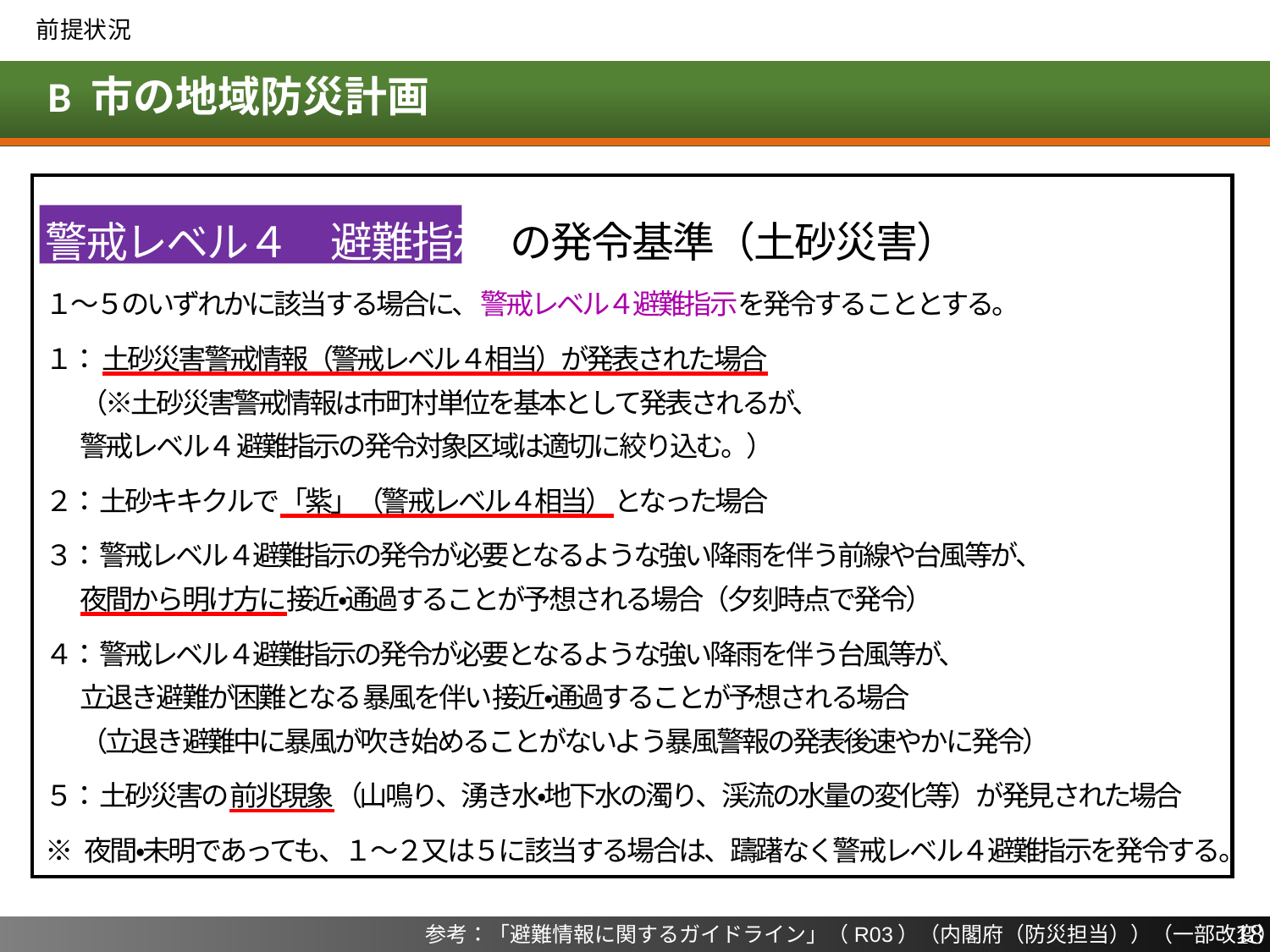

前提状況
# B 市の地域防災計画
警戒レベル４　避難指示  の発令基準（土砂災害）
１～５のいずれかに該当する場合に、警戒レベル４避難指示を発令することとする。
１： 土砂災害警戒情報（警戒レベル４相当）が発表された場合
（※土砂災害警戒情報は市町村単位を基本として発表されるが、
警戒レベル４ 避難指示の発令対象区域は適切に絞り込む。）
２： 土砂キキクルで「紫」（警戒レベル４相当）となった場合
３： 警戒レベル４避難指示の発令が必要となるような強い降雨を伴う前線や台風等が、
夜間から明け方に接近・通過することが予想される場合（夕刻時点で発令）
４： 警戒レベル４避難指示の発令が必要となるような強い降雨を伴う台風等が、
立退き避難が困難となる暴風を伴い接近・通過することが予想される場合
（立退き避難中に暴風が吹き始めることがないよう暴風警報の発表後速やかに発令）
５： 土砂災害の前兆現象（山鳴り、湧き水・地下水の濁り、渓流の水量の変化等）が発見された場合
※ 夜間・未明であっても、１～２又は５に該当する場合は、躊躇なく警戒レベル４避難指示を発令する。

18
参考：「避難情報に関するガイドライン」（R03）（内閣府（防災担当））（一部改変）